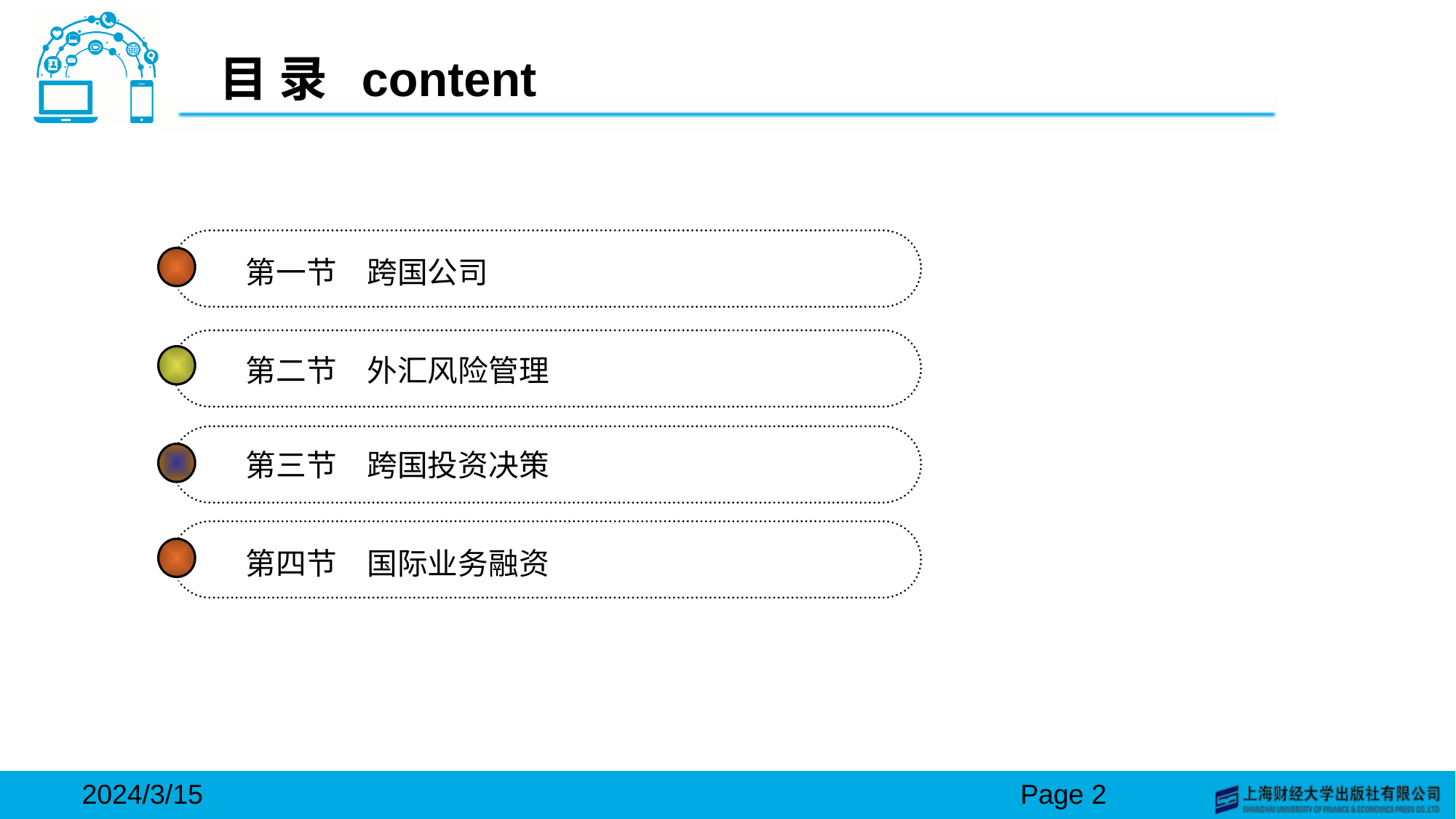

# 目 录  content

第一节　跨国公司

第二节　外汇风险管理

第三节　跨国投资决策

第四节　国际业务融资
2024/3/15
Page 2